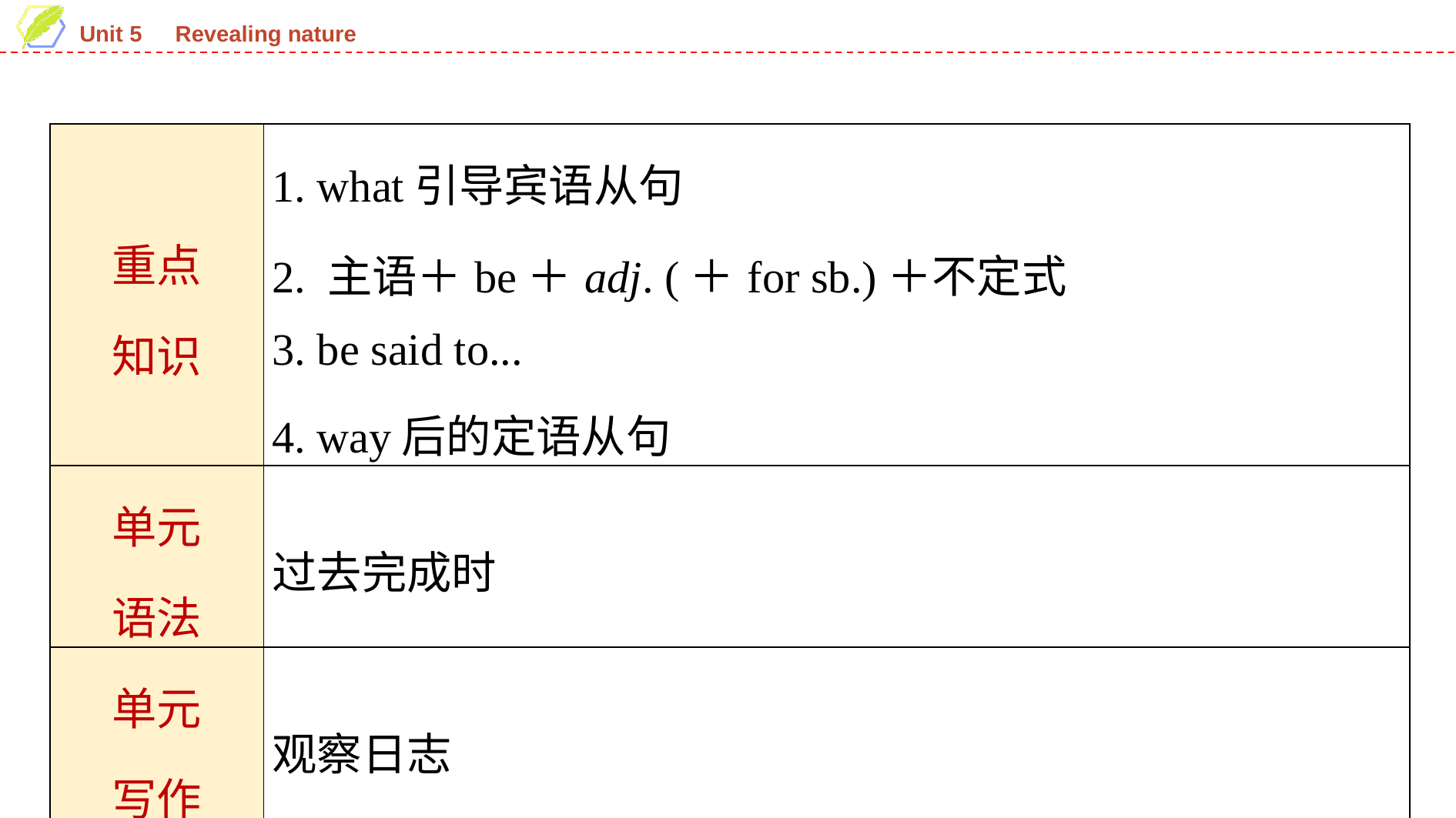

| 重点 知识 | 1. what引导宾语从句 2. 主语＋be＋adj. (＋for sb.)＋不定式 3. be said to... 4. way后的定语从句 |
| --- | --- |
| 单元 语法 | 过去完成时 |
| 单元 写作 | 观察日志 |